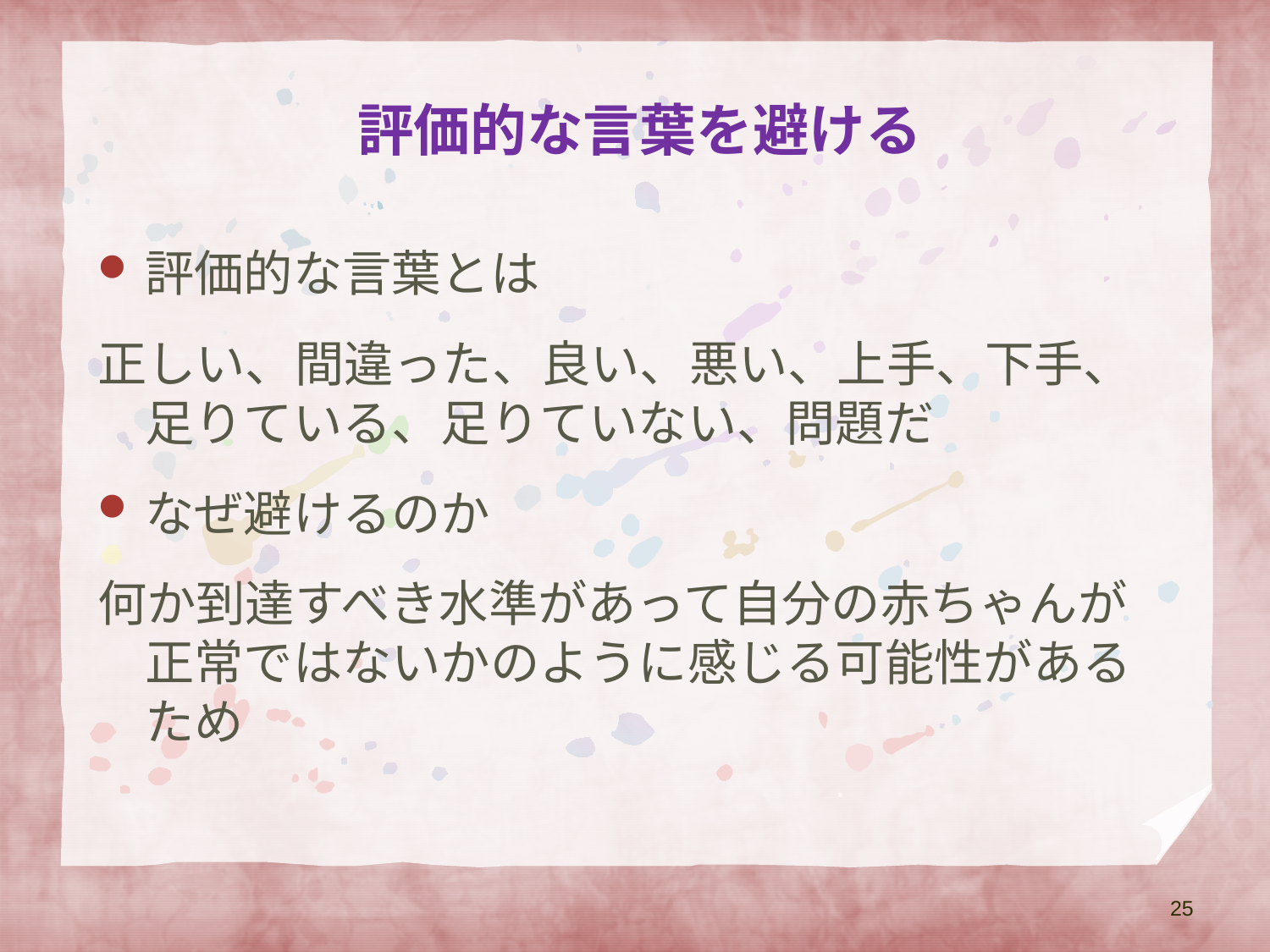

# 評価的な言葉を避ける
評価的な言葉とは
正しい、間違った、良い、悪い、上手、下手、足りている、足りていない、問題だ
なぜ避けるのか
何か到達すべき水準があって自分の赤ちゃんが正常ではないかのように感じる可能性があるため
25